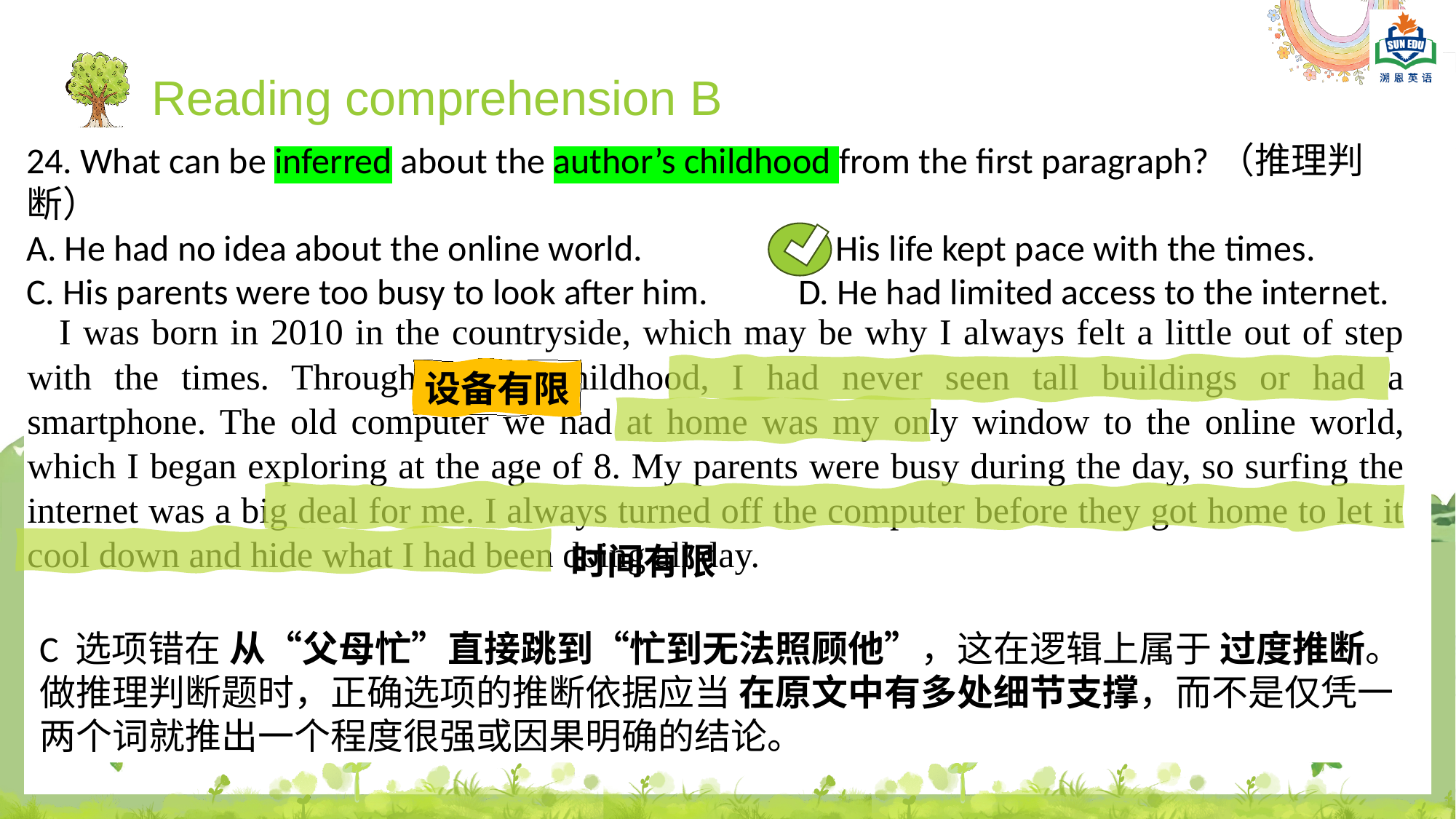

Reading comprehension B
24. What can be inferred about the author’s childhood from the first paragraph?（推理判断）
A. He had no idea about the online world.		 B. His life kept pace with the times.
C. His parents were too busy to look after him. 	 D. He had limited access to the internet.

I was born in 2010 in the countryside, which may be why I always felt a little out of step with the times. Throughout my childhood, I had never seen tall buildings or had a smartphone. The old computer we had at home was my only window to the online world, which I began exploring at the age of 8. My parents were busy during the day, so surfing the internet was a big deal for me. I always turned off the computer before they got home to let it cool down and hide what I had been doing all day.

设备有限

时间有限
C 选项错在 从“父母忙”直接跳到“忙到无法照顾他”，这在逻辑上属于 过度推断。
做推理判断题时，正确选项的推断依据应当 在原文中有多处细节支撑，而不是仅凭一两个词就推出一个程度很强或因果明确的结论。